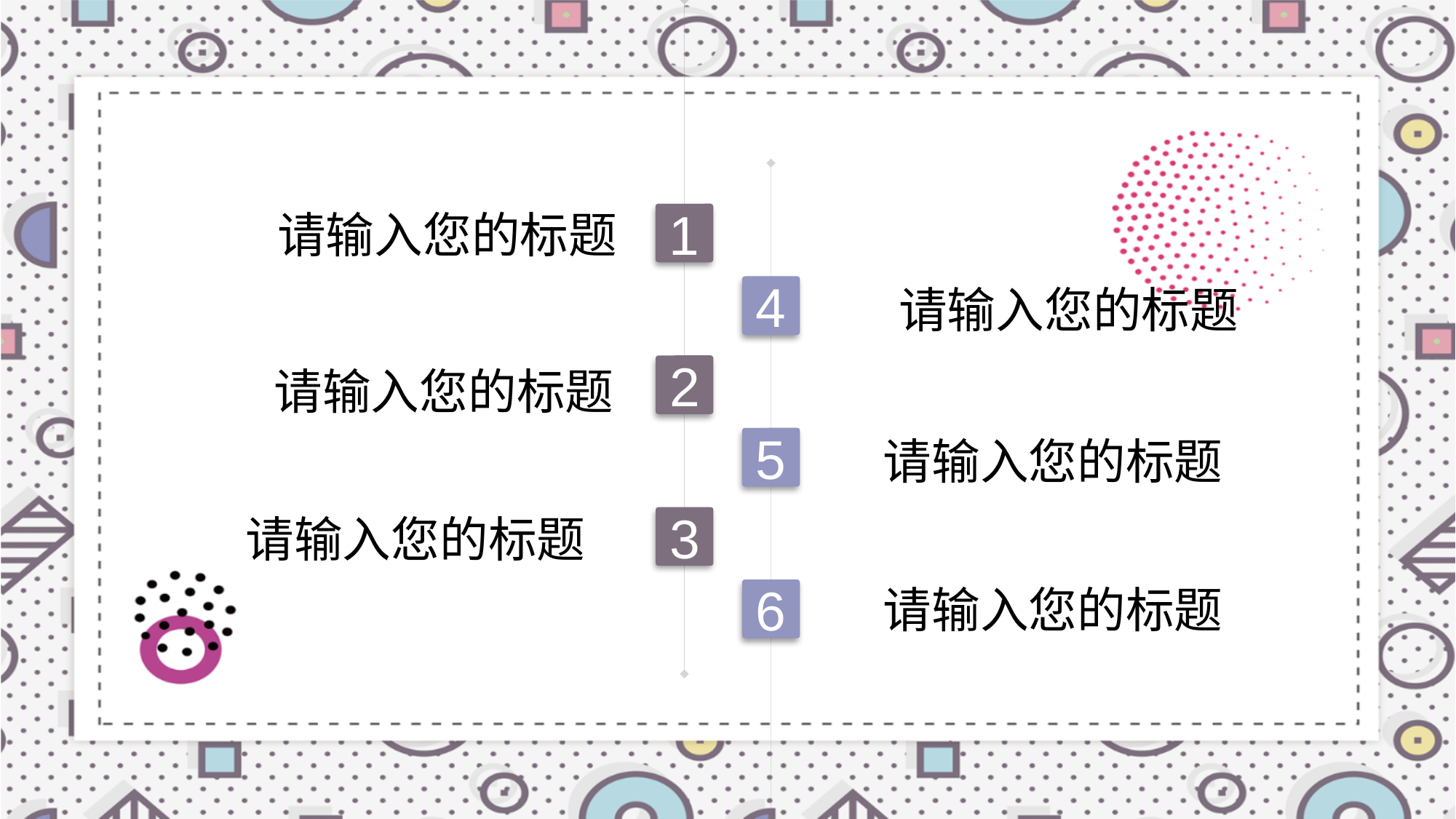

请输入您的标题
1
请输入您的标题
4
请输入您的标题
2
请输入您的标题
5
请输入您的标题
3
请输入您的标题
6